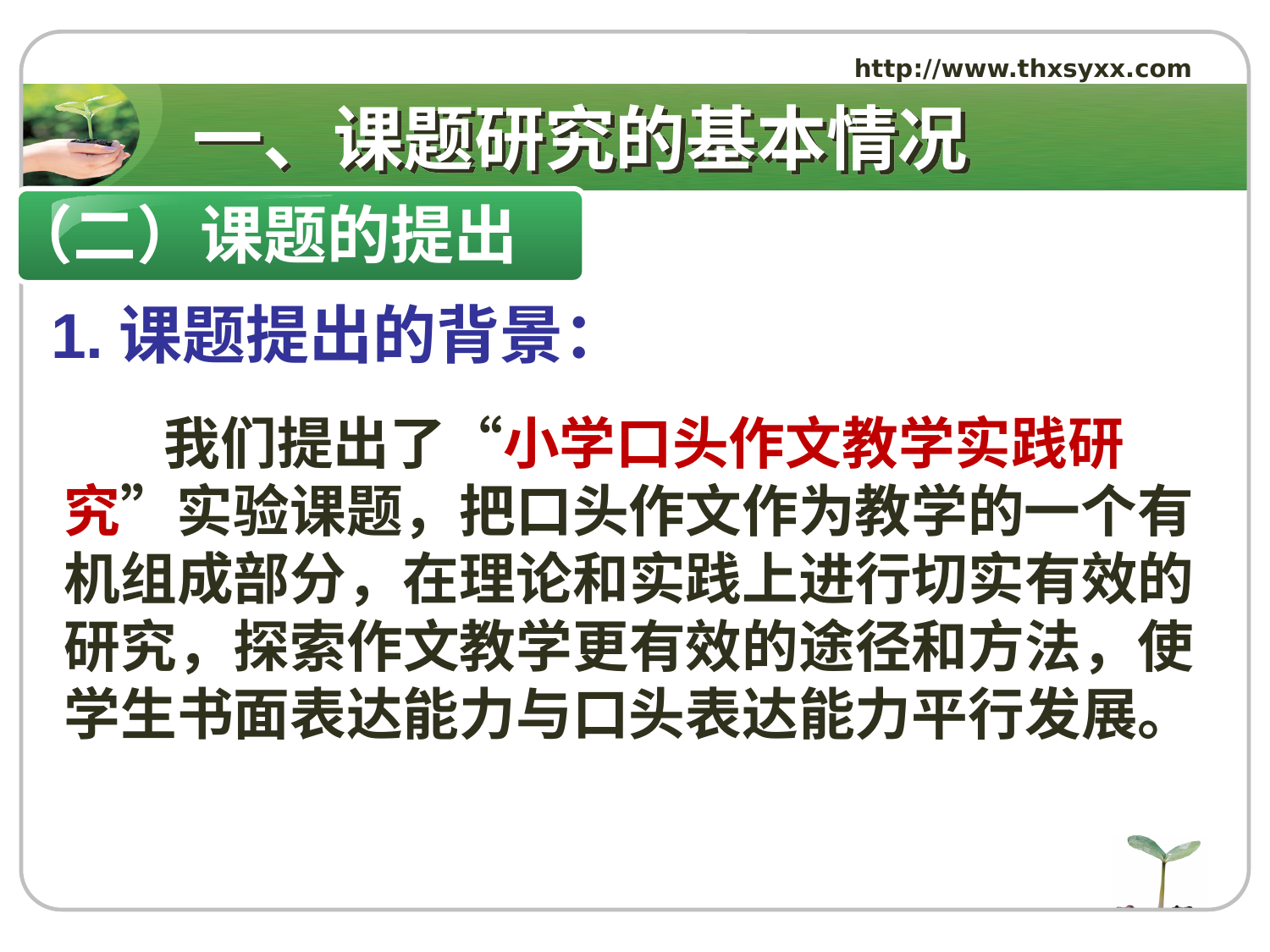

http://www.thxsyxx.com
# 一、课题研究的基本情况
（二）课题的提出

 1.课题提出的背景：
        我们提出了“小学口头作文教学实践研究”实验课题，把口头作文作为教学的一个有机组成部分，在理论和实践上进行切实有效的研究，探索作文教学更有效的途径和方法，使学生书面表达能力与口头表达能力平行发展。